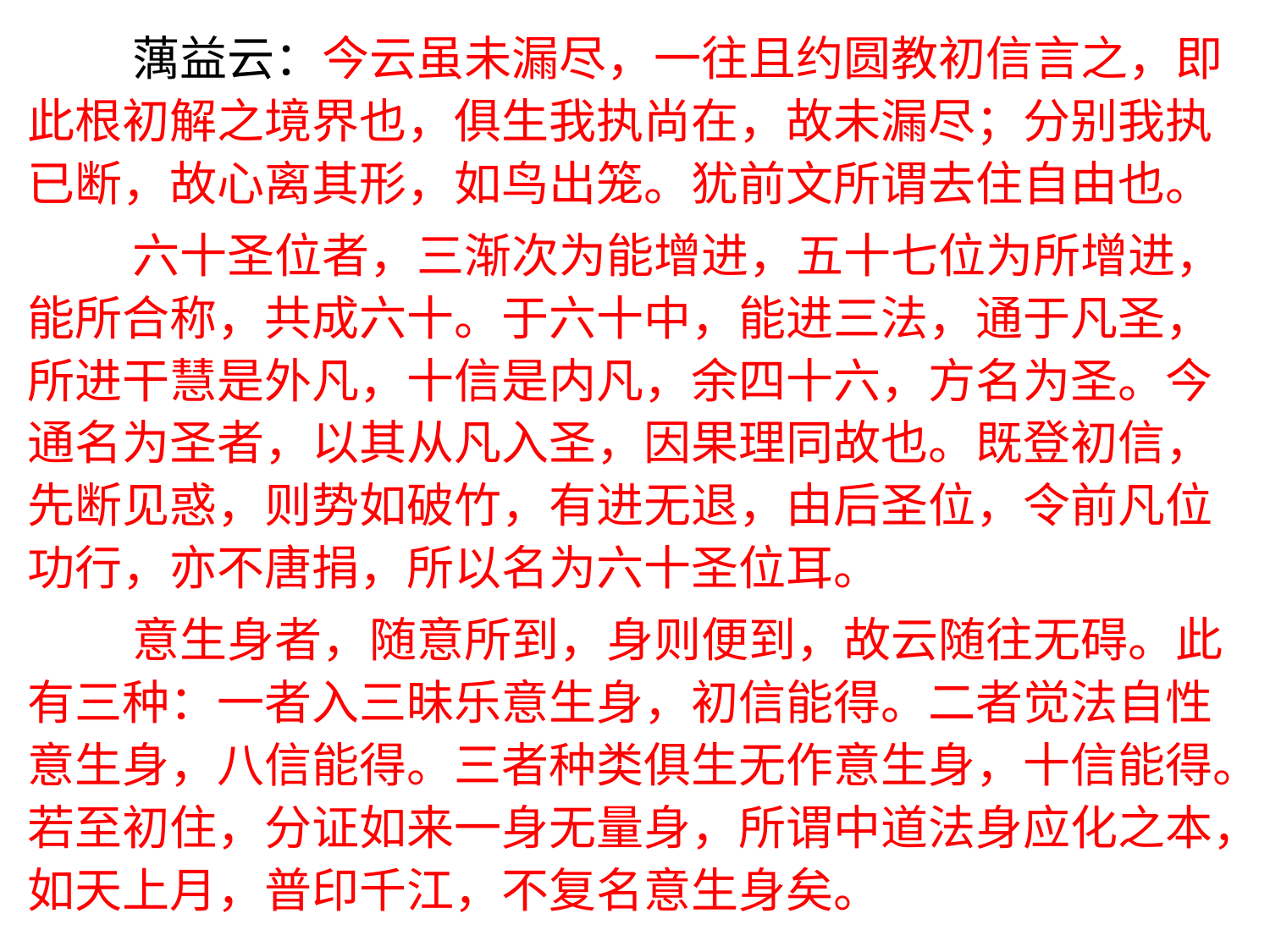

蕅益云：今云虽未漏尽，一往且约圆教初信言之，即此根初解之境界也，俱生我执尚在，故未漏尽；分别我执已断，故心离其形，如鸟出笼。犹前文所谓去住自由也。
         六十圣位者，三渐次为能增进，五十七位为所增进，能所合称，共成六十。于六十中，能进三法，通于凡圣，所进干慧是外凡，十信是内凡，余四十六，方名为圣。今通名为圣者，以其从凡入圣，因果理同故也。既登初信，先断见惑，则势如破竹，有进无退，由后圣位，令前凡位功行，亦不唐捐，所以名为六十圣位耳。
         意生身者，随意所到，身则便到，故云随往无碍。此有三种：一者入三昧乐意生身，初信能得。二者觉法自性意生身，八信能得。三者种类俱生无作意生身，十信能得。若至初住，分证如来一身无量身，所谓中道法身应化之本，如天上月，普印千江，不复名意生身矣。